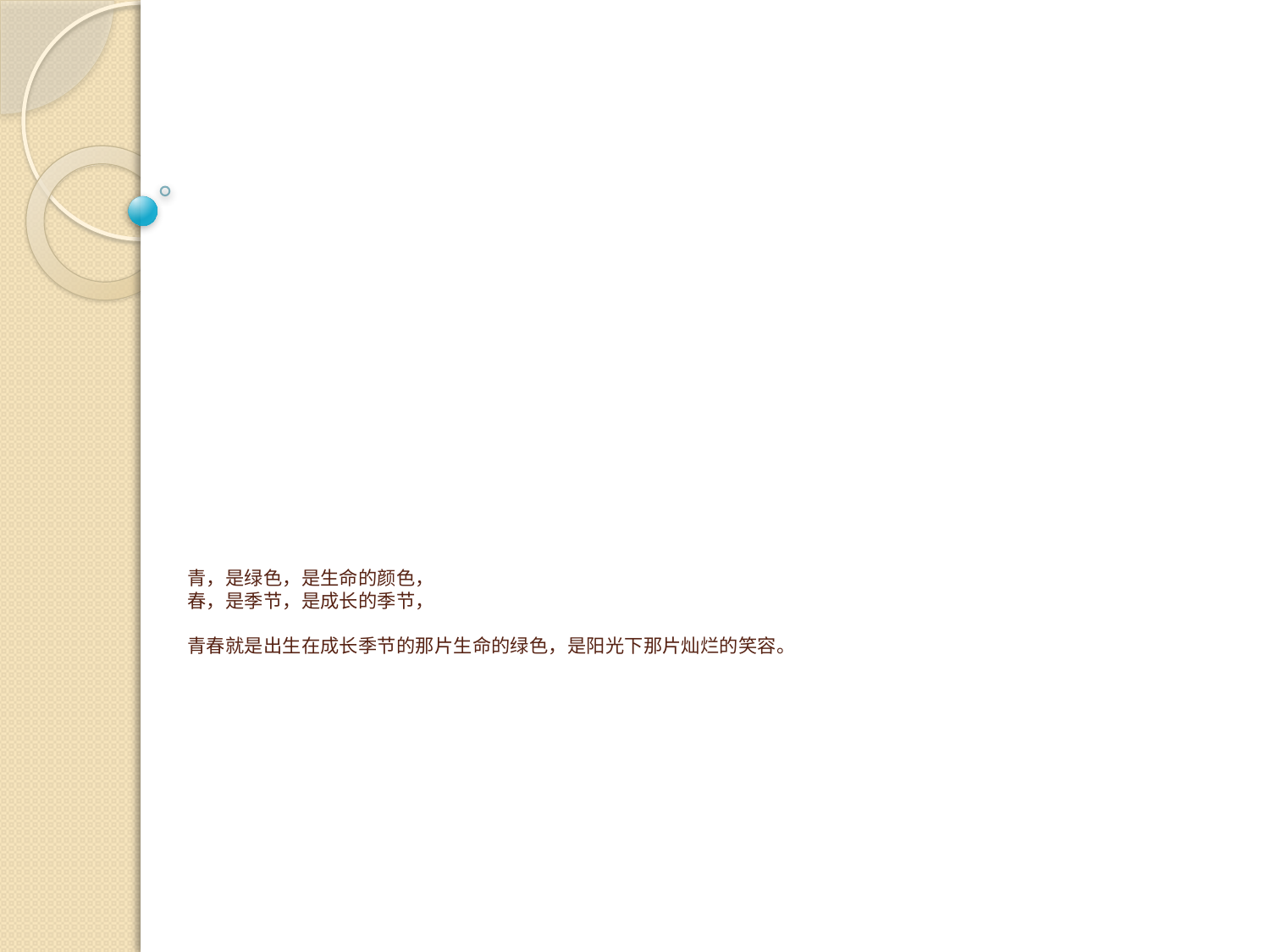

# 青，是绿色，是生命的颜色， 春，是季节，是成长的季节， 青春就是出生在成长季节的那片生命的绿色，是阳光下那片灿烂的笑容。